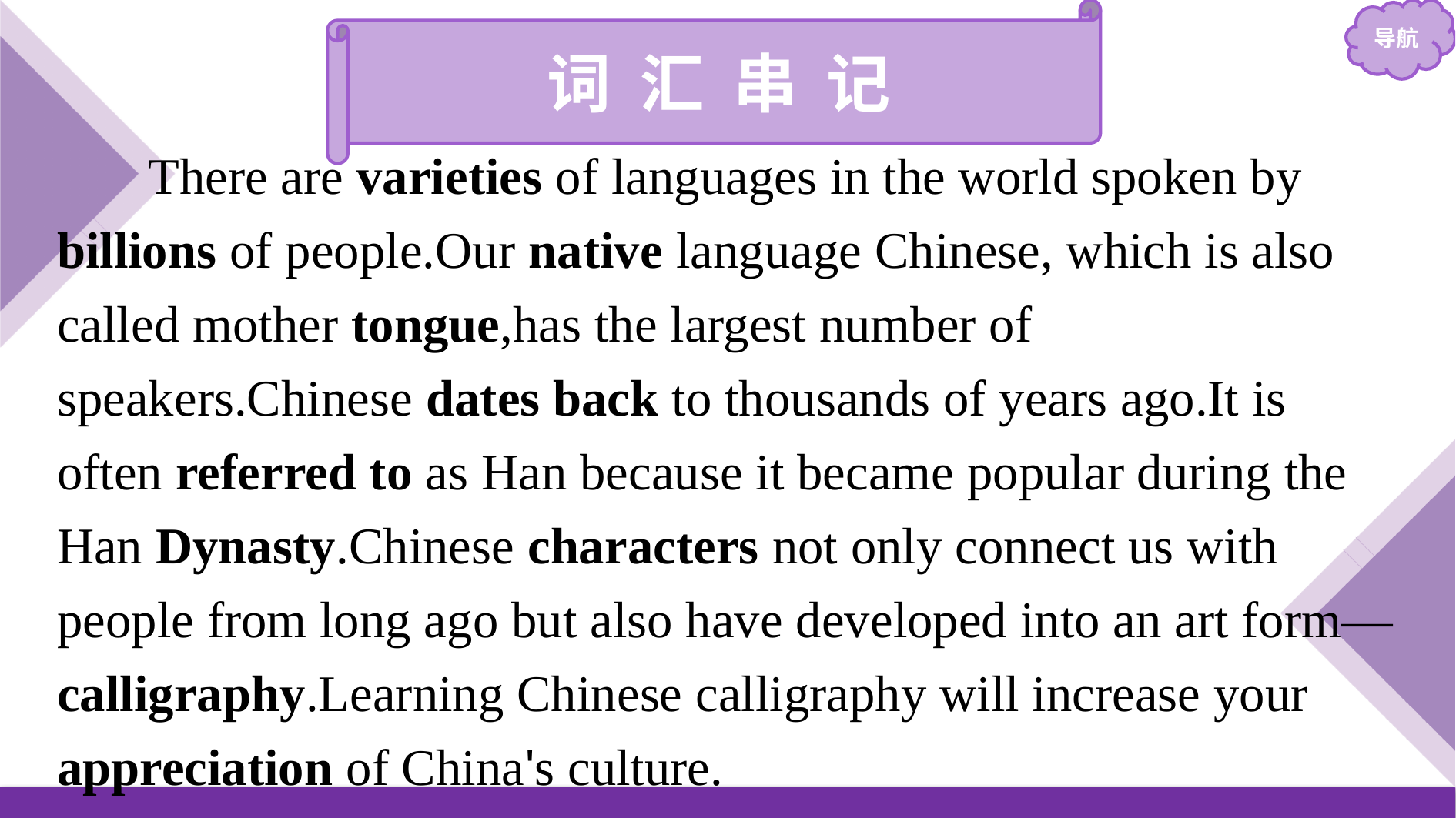

词  汇  串  记
There are varieties of languages in the world spoken by billions of people.Our native language Chinese, which is also called mother tongue,has the largest number of speakers.Chinese dates back to thousands of years ago.It is often referred to as Han because it became popular during the Han Dynasty.Chinese characters not only connect us with people from long ago but also have developed into an art form—calligraphy.Learning Chinese calligraphy will increase your appreciation of China's culture.